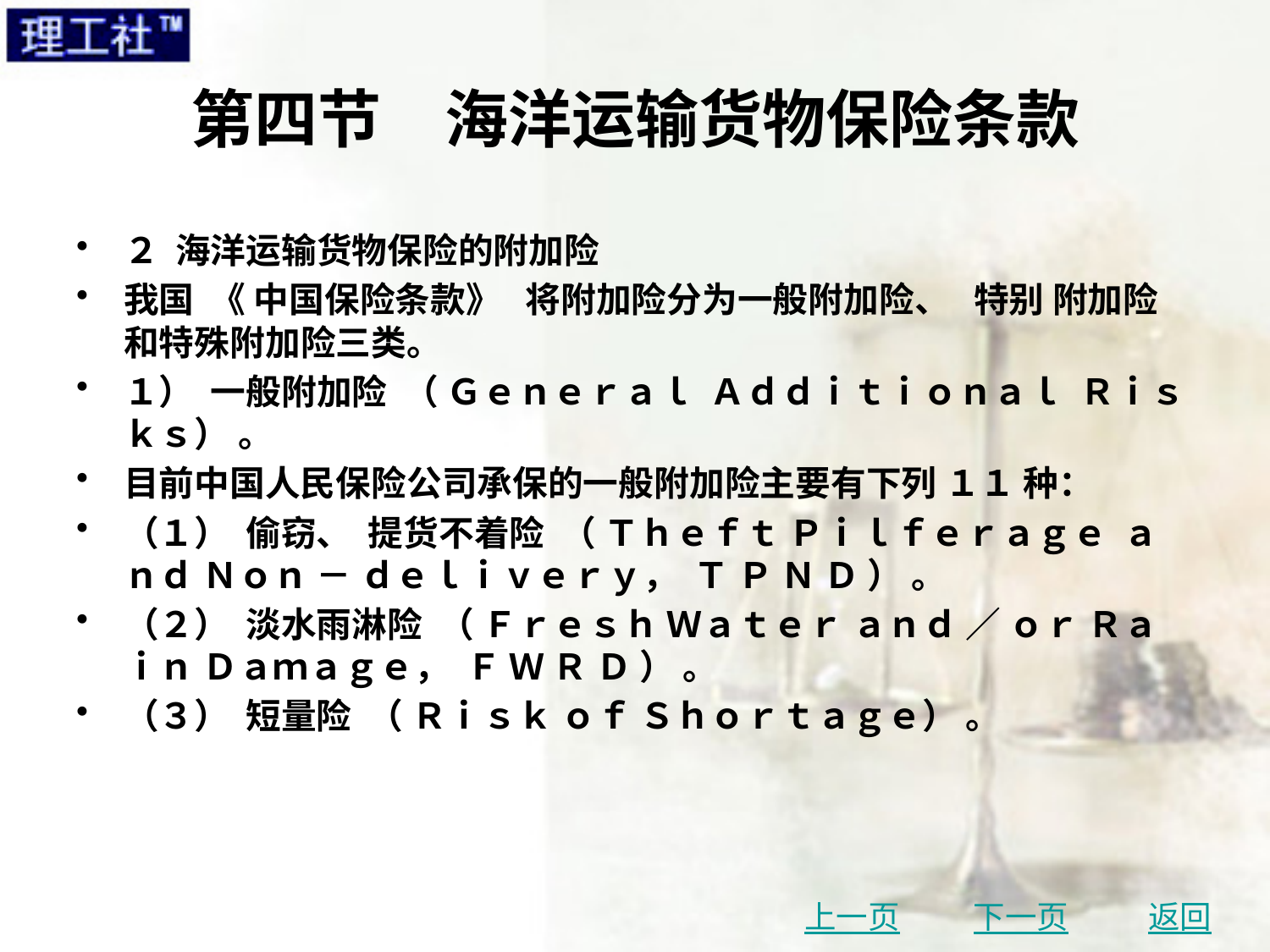

# 第四节　海洋运输货物保险条款
２  海洋运输货物保险的附加险
我国  《 中国保险条款》   将附加险分为一般附加险、   特别 附加险和特殊附加险三类。
１）  一般附加险  （ Ｇｅｎｅｒａｌ  Ａｄｄｉｔｉｏｎａｌ  Ｒｉｓｋｓ） 。
目前中国人民保险公司承保的一般附加险主要有下列 １１ 种：
（１）  偷窃、  提货不着险  （ Ｔｈｅｆｔ Ｐｉｌｆｅｒａｇｅ  ａｎｄ Ｎｏｎ － ｄｅｌｉｖｅｒｙ，  Ｔ Ｐ Ｎ Ｄ ） 。
（２）  淡水雨淋险  （ Ｆｒｅｓｈ Ｗａｔｅｒ ａｎｄ ／ ｏｒ Ｒａｉｎ Ｄａｍａｇｅ，  Ｆ Ｗ Ｒ Ｄ ） 。
（３）  短量险  （ Ｒｉｓｋ ｏｆ Ｓｈｏｒｔａｇｅ） 。

上一页
下一页
返回